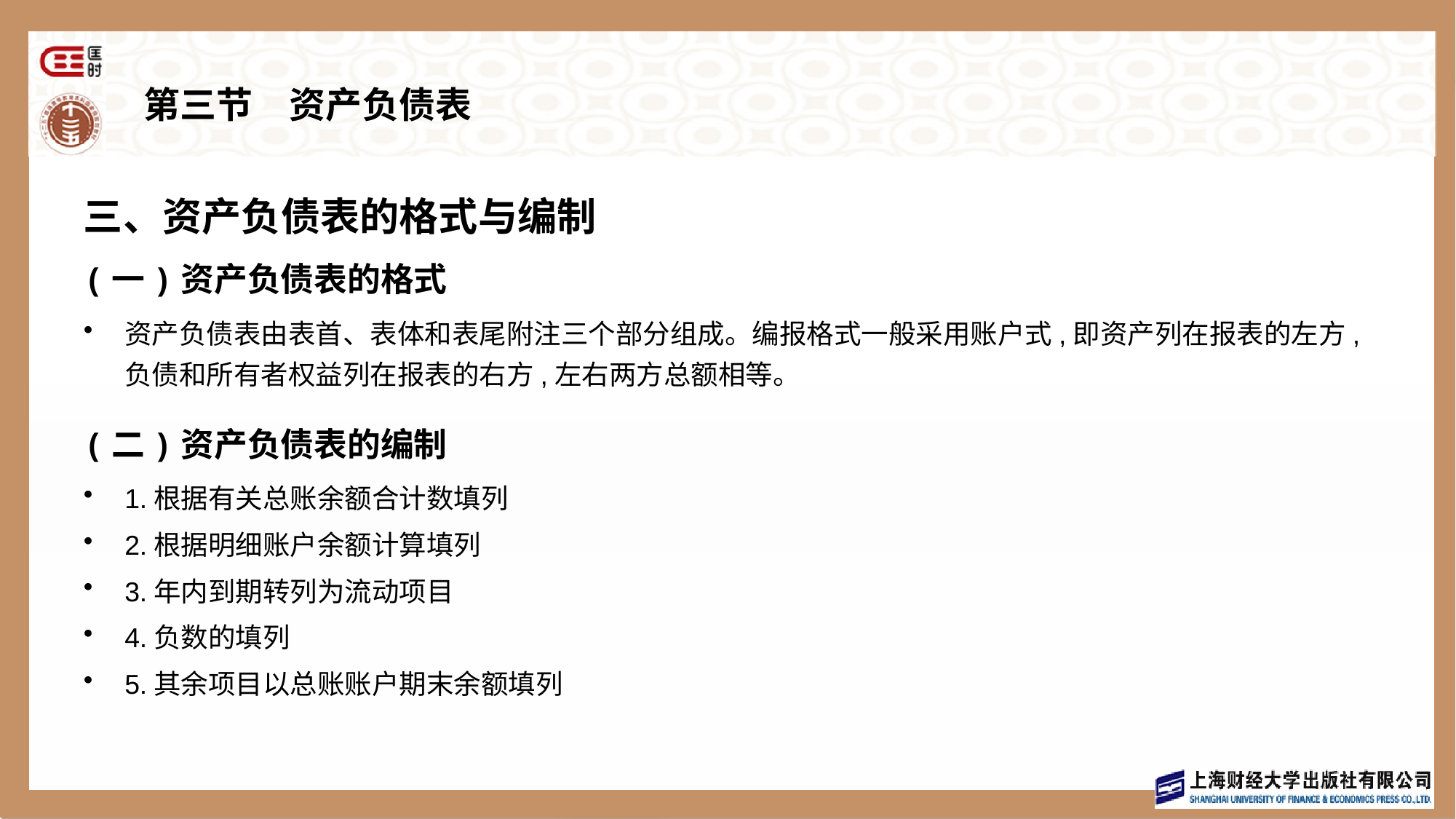

# 第三节　资产负债表
三、资产负债表的格式与编制
(一)资产负债表的格式
资产负债表由表首、表体和表尾附注三个部分组成。编报格式一般采用账户式,即资产列在报表的左方,负债和所有者权益列在报表的右方,左右两方总额相等。
(二)资产负债表的编制
1.根据有关总账余额合计数填列
2.根据明细账户余额计算填列
3.年内到期转列为流动项目
4.负数的填列
5.其余项目以总账账户期末余额填列